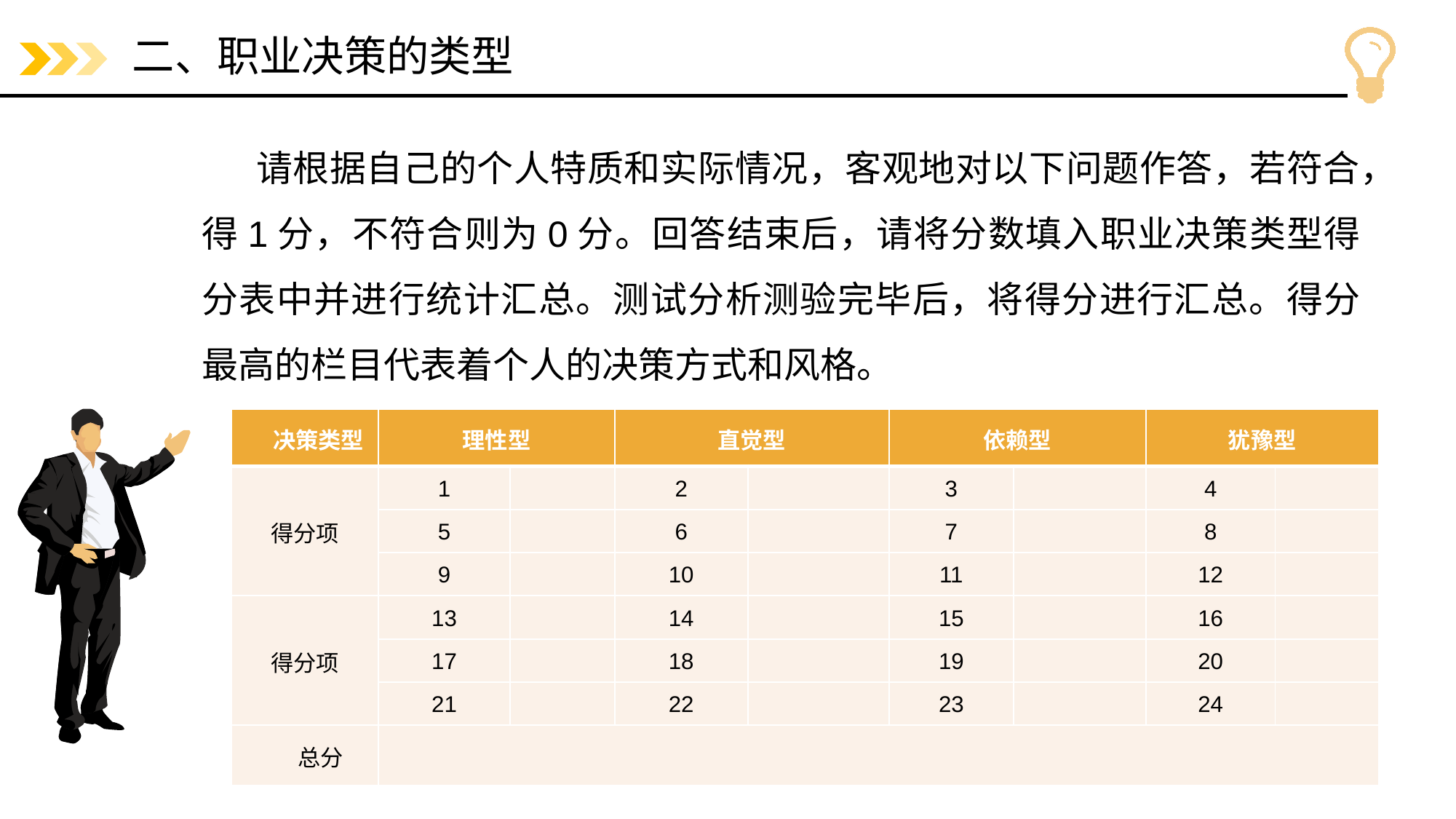

7
# 二、职业决策的类型
请根据自己的个人特质和实际情况，客观地对以下问题作答，若符合，得1分，不符合则为0分。回答结束后，请将分数填入职业决策类型得分表中并进行统计汇总。测试分析测验完毕后，将得分进行汇总。得分最高的栏目代表着个人的决策方式和风格。

| 决策类型 | 理性型 |  | 直觉型 |  | 依赖型 |  | 犹豫型 |  |
| --- | --- | --- | --- | --- | --- | --- | --- | --- |
| 得分项 | 1 |  | 2 |  | 3 |  | 4 |  |
|  | 5 |  | 6 |  | 7 |  | 8 |  |
|  | 9 |  | 10 |  | 11 |  | 12 |  |
| 得分项 | 13 |  | 14 |  | 15 |  | 16 |  |
|  | 17 |  | 18 |  | 19 |  | 20 |  |
|  | 21 |  | 22 |  | 23 |  | 24 |  |
| 总分 |  |  |  |  |  |  |  |  |